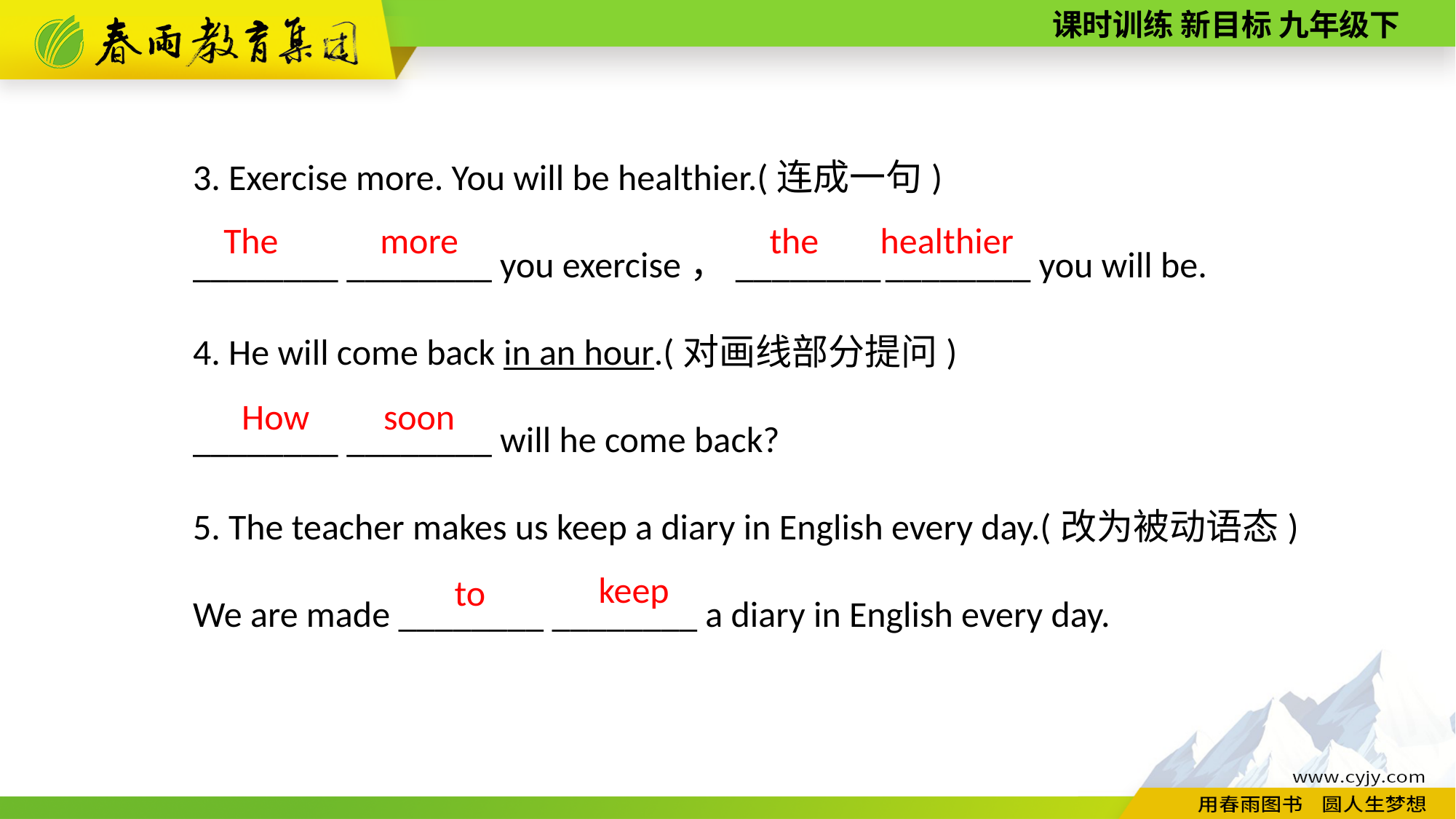

3. Exercise more. You will be healthier.(连成一句)
________ ________ you exercise，________ ________ you will be.
4. He will come back in an hour.(对画线部分提问)
________ ________ will he come back?
5. The teacher makes us keep a diary in English every day.(改为被动语态)
We are made ________ ________ a diary in English every day.
The
more
the
healthier
How
soon
keep
to